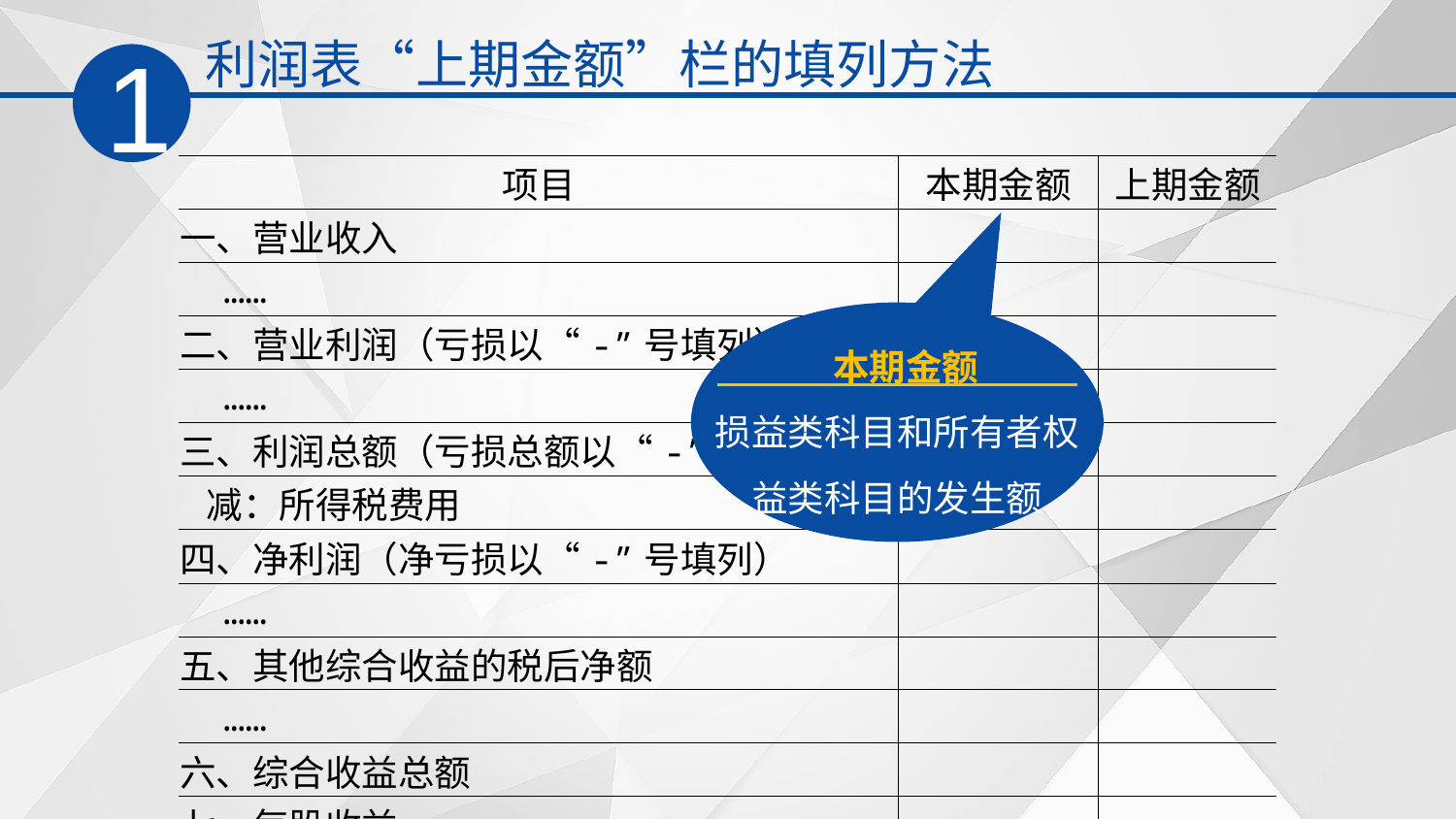

利润表“上期金额”栏的填列方法
1

| 项目 | 本期金额 | 上期金额 |
| --- | --- | --- |
| 一、营业收入 |  |  |
| …… |  |  |
| 二、营业利润（亏损以“-”号填列） |  |  |
| …… |  |  |
| 三、利润总额（亏损总额以“-”号填列） |  |  |
| 减：所得税费用 |  |  |
| 四、净利润（净亏损以“-”号填列） |  |  |
| …… |  |  |
| 五、其他综合收益的税后净额 |  |  |
| …… |  |  |
| 六、综合收益总额 |  |  |
| 七、每股收益 |  |  |
| …… |  |  |

 本期金额
损益类科目和所有者权益类科目的发生额